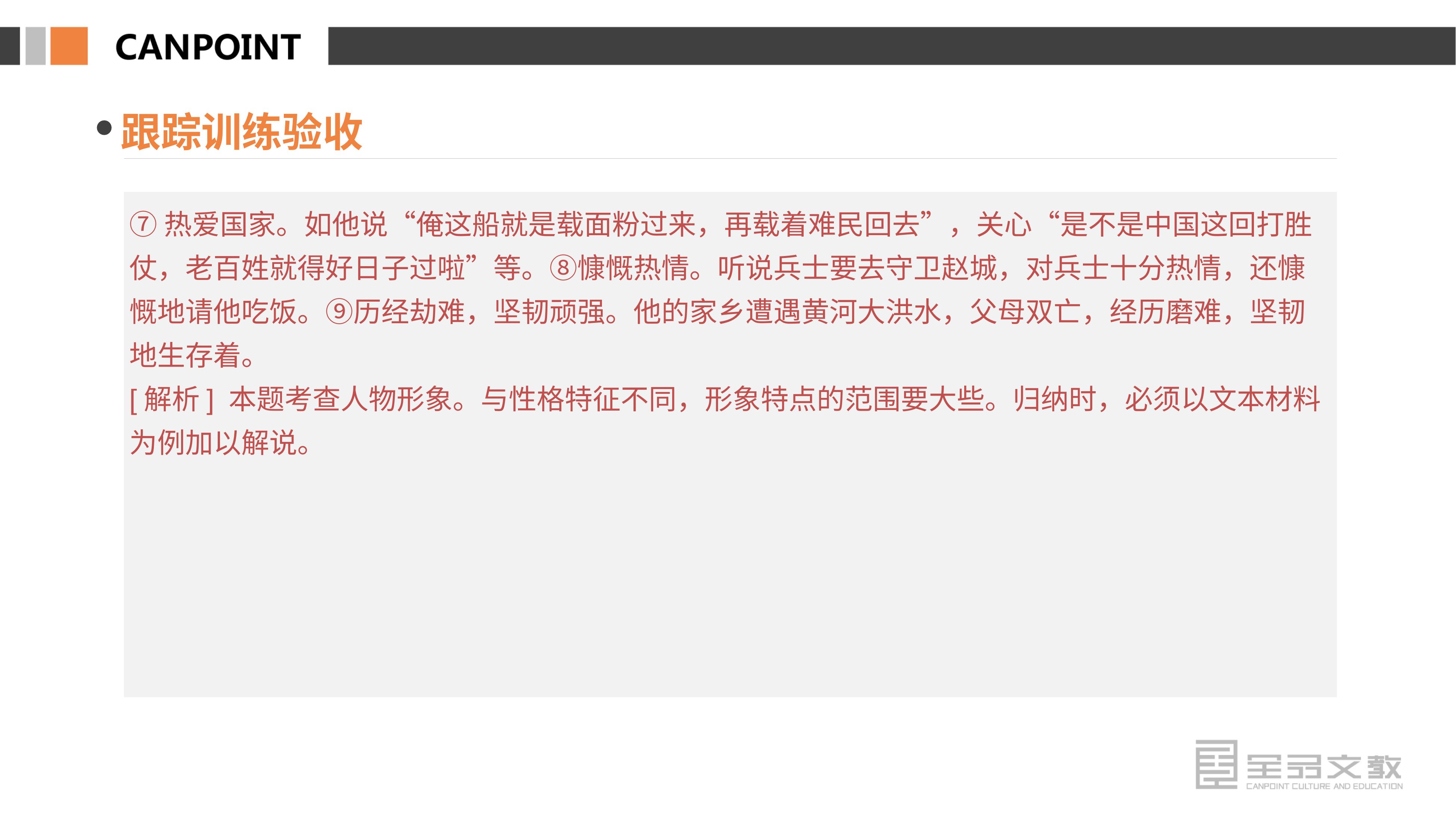

跟踪训练验收

⑦热爱国家。如他说“俺这船就是载面粉过来，再载着难民回去”，关心“是不是中国这回打胜仗，老百姓就得好日子过啦”等。⑧慷慨热情。听说兵士要去守卫赵城，对兵士十分热情，还慷慨地请他吃饭。⑨历经劫难，坚韧顽强。他的家乡遭遇黄河大洪水，父母双亡，经历磨难，坚韧地生存着。
[解析] 本题考查人物形象。与性格特征不同，形象特点的范围要大些。归纳时，必须以文本材料为例加以解说。